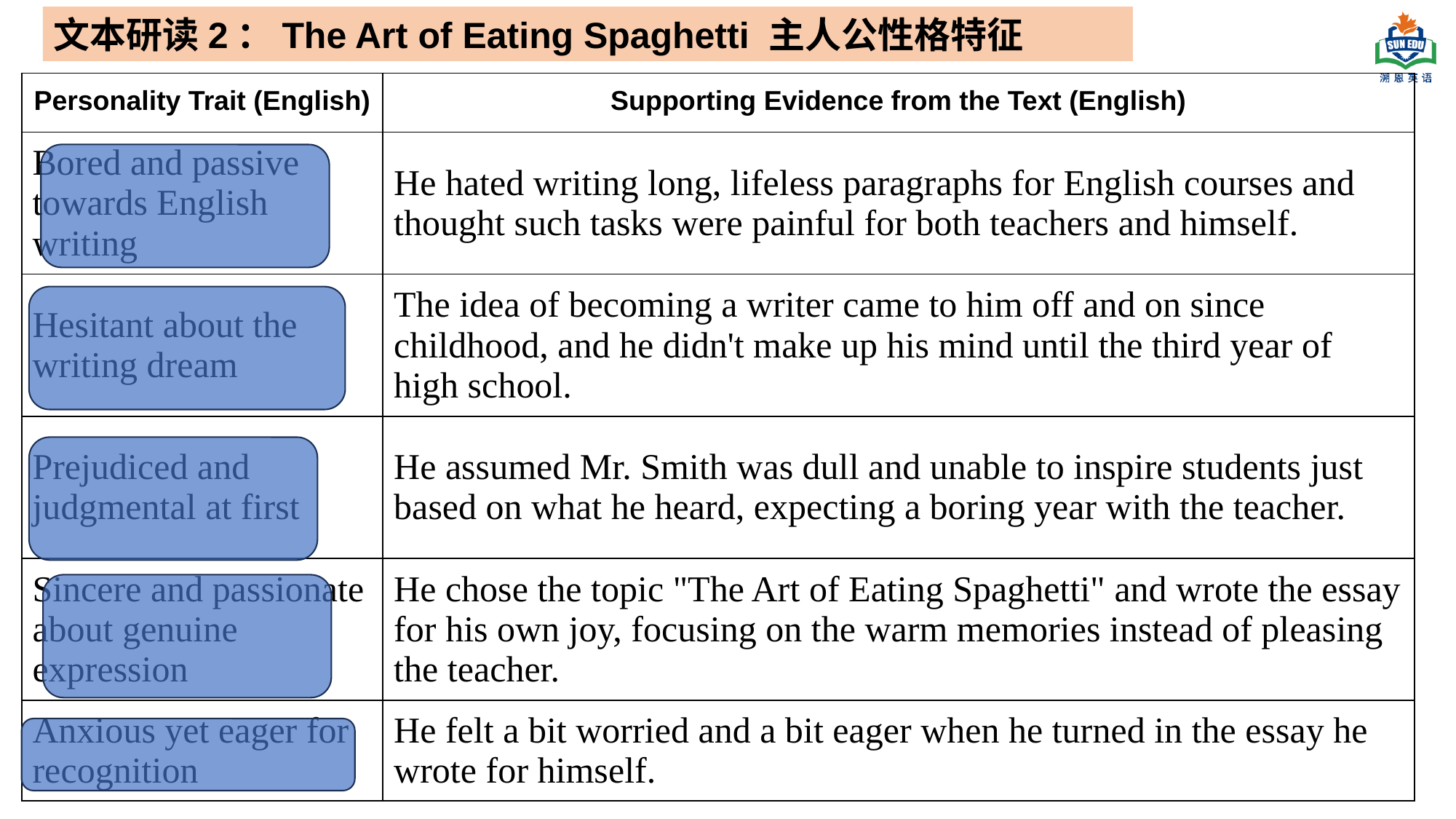

文本研读2：The Art of Eating Spaghetti 主人公性格特征
| Personality Trait (English) | Supporting Evidence from the Text (English) |
| --- | --- |
| Bored and passive towards English writing | He hated writing long, lifeless paragraphs for English courses and thought such tasks were painful for both teachers and himself. |
| Hesitant about the writing dream | The idea of becoming a writer came to him off and on since childhood, and he didn't make up his mind until the third year of high school. |
| Prejudiced and judgmental at first | He assumed Mr. Smith was dull and unable to inspire students just based on what he heard, expecting a boring year with the teacher. |
| Sincere and passionate about genuine expression | He chose the topic "The Art of Eating Spaghetti" and wrote the essay for his own joy, focusing on the warm memories instead of pleasing the teacher. |
| Anxious yet eager for recognition | He felt a bit worried and a bit eager when he turned in the essay he wrote for himself. |